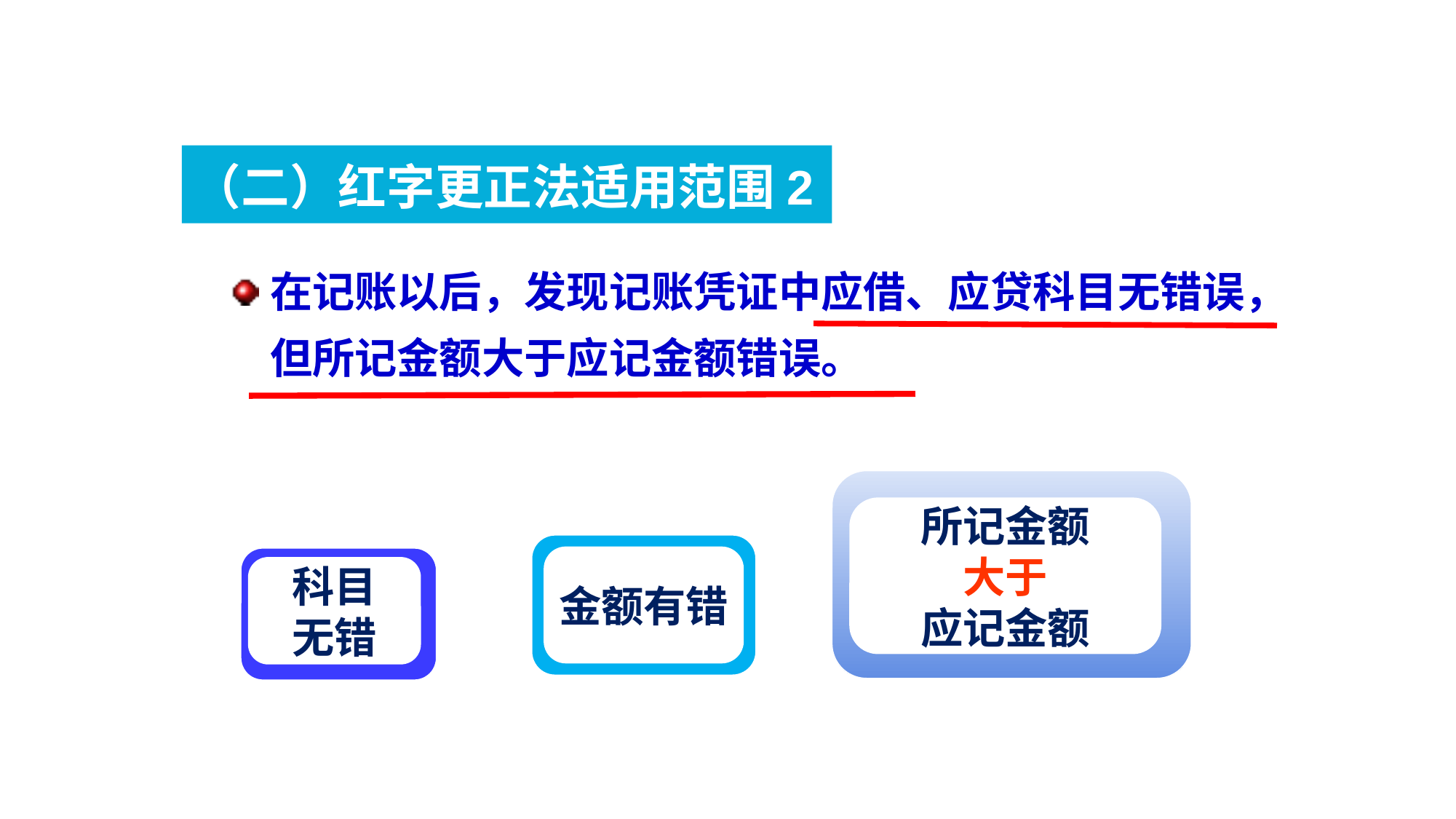

（二）红字更正法适用范围2
在记账以后，发现记账凭证中应借、应贷科目无错误，但所记金额大于应记金额错误。

所记金额
大于
应记金额

金额有错

科目
无错
28